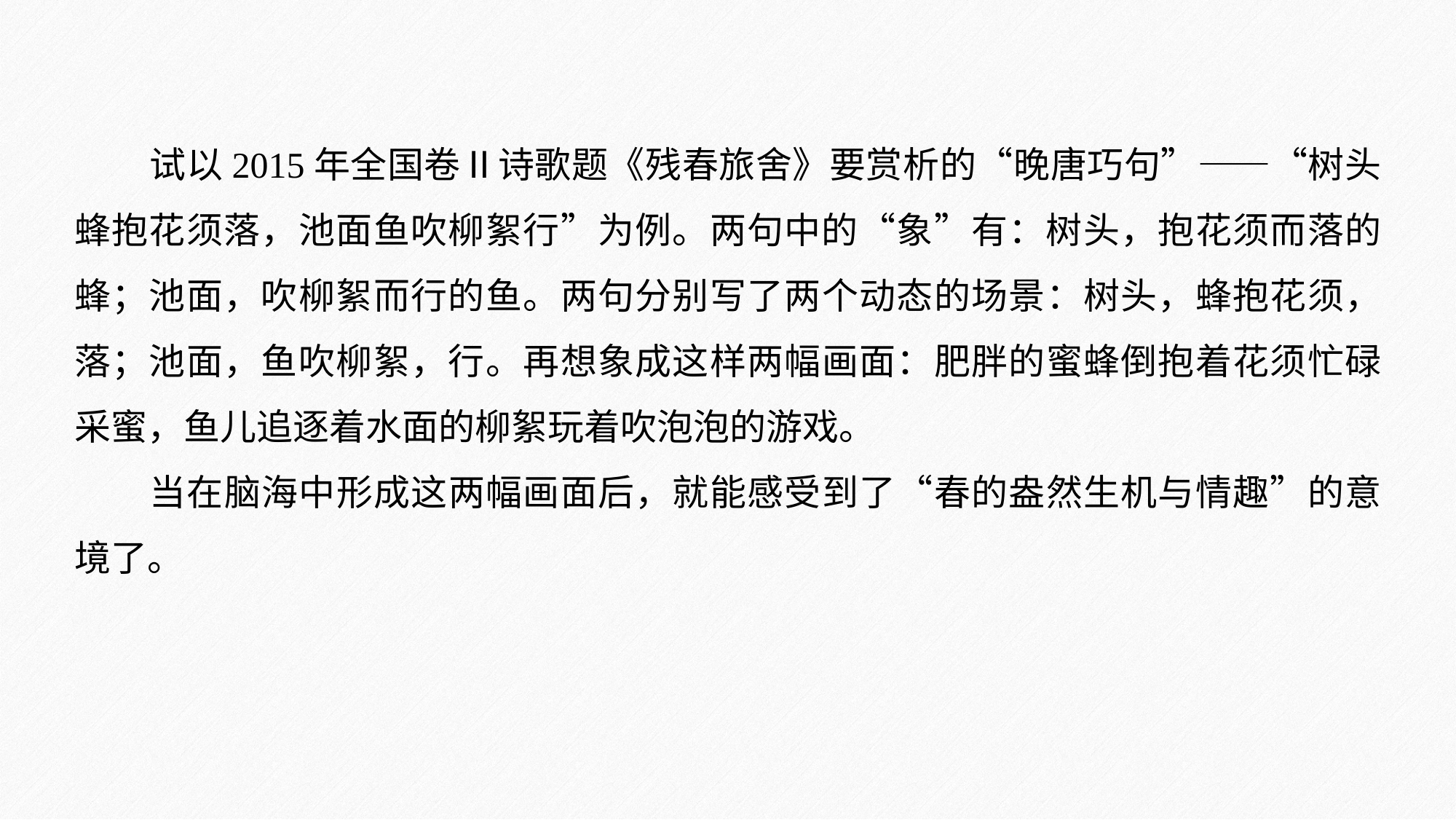

试以2015年全国卷Ⅱ诗歌题《残春旅舍》要赏析的“晚唐巧句”——“树头蜂抱花须落，池面鱼吹柳絮行”为例。两句中的“象”有：树头，抱花须而落的蜂；池面，吹柳絮而行的鱼。两句分别写了两个动态的场景：树头，蜂抱花须，落；池面，鱼吹柳絮，行。再想象成这样两幅画面：肥胖的蜜蜂倒抱着花须忙碌采蜜，鱼儿追逐着水面的柳絮玩着吹泡泡的游戏。
当在脑海中形成这两幅画面后，就能感受到了“春的盎然生机与情趣”的意境了。